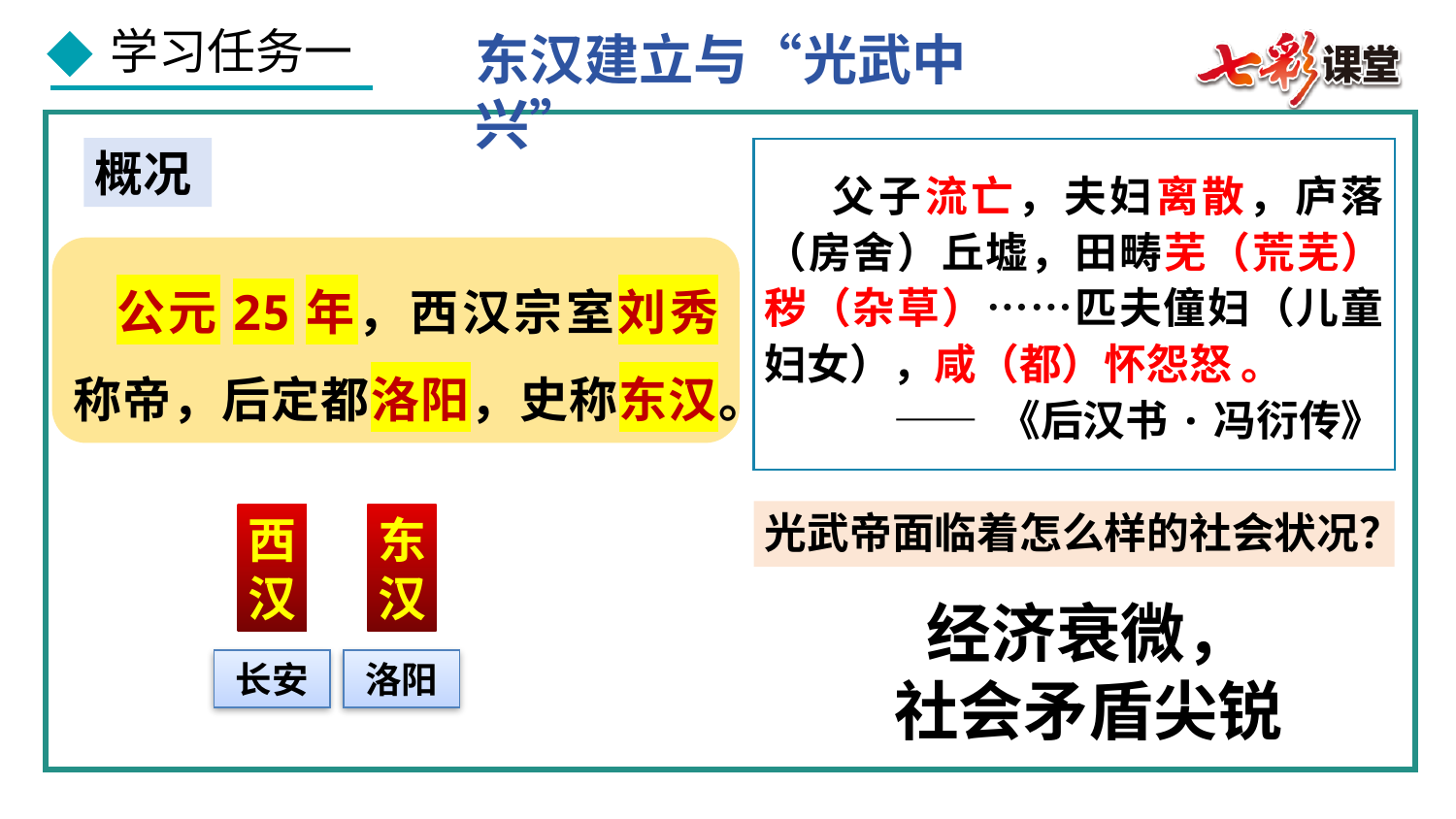

东汉建立与“光武中兴”
概况
    父子流亡，夫妇离散，庐落（房舍）丘墟，田畴芜（荒芜）秽（杂草）……匹夫僮妇（儿童妇女），咸（都）怀怨怒 。
—— 《后汉书·冯衍传》
  公元25年，西汉宗室刘秀称帝，后定都洛阳，史称东汉。
光武帝面临着怎么样的社会状况？
西汉
东汉
经济衰微，
社会矛盾尖锐
长安
洛阳